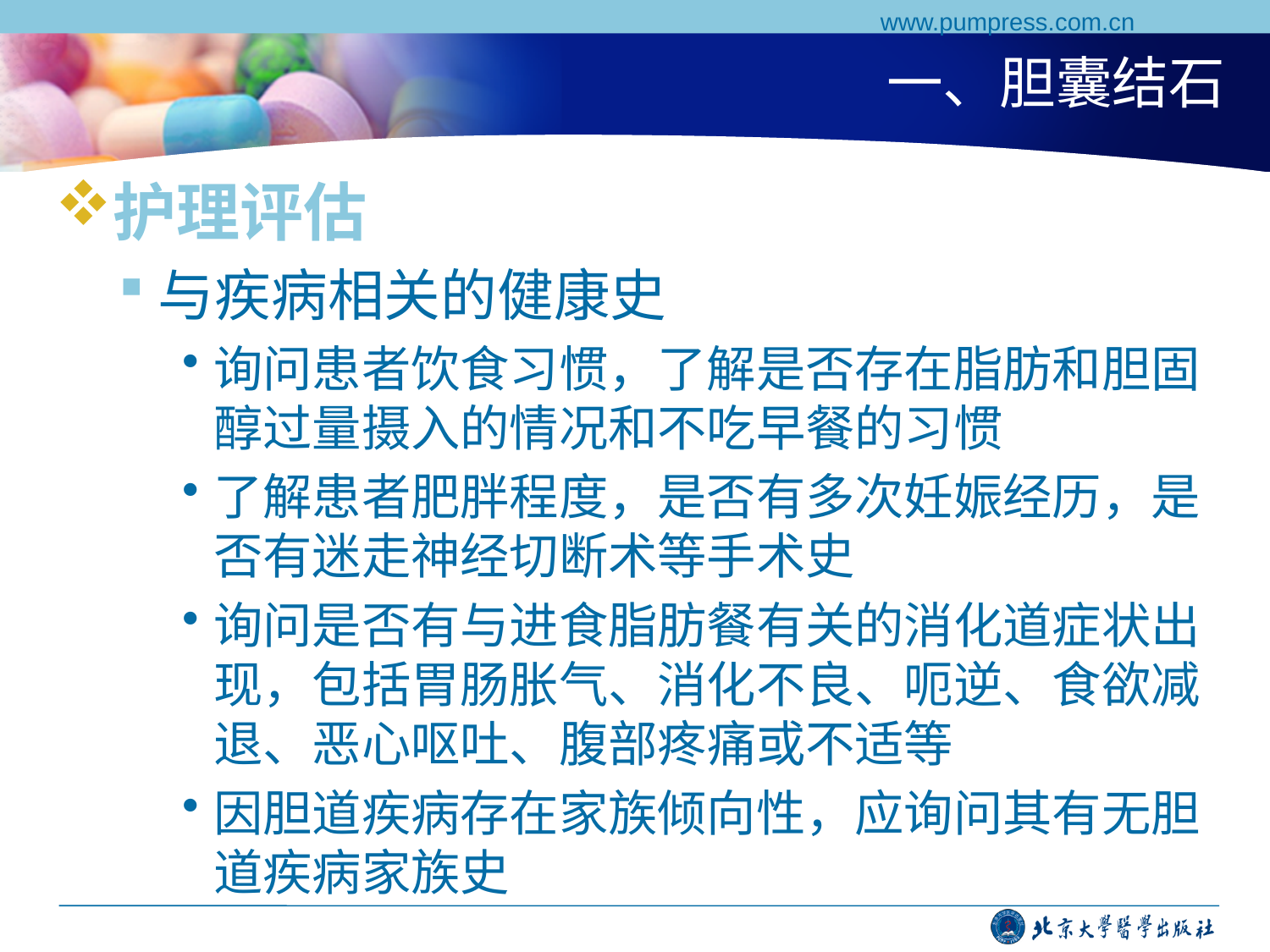

www.pumpress.com.cn
# 一、胆囊结石
护理评估
与疾病相关的健康史
询问患者饮食习惯，了解是否存在脂肪和胆固醇过量摄入的情况和不吃早餐的习惯
了解患者肥胖程度，是否有多次妊娠经历，是否有迷走神经切断术等手术史
询问是否有与进食脂肪餐有关的消化道症状出现，包括胃肠胀气、消化不良、呃逆、食欲减退、恶心呕吐、腹部疼痛或不适等
因胆道疾病存在家族倾向性，应询问其有无胆道疾病家族史